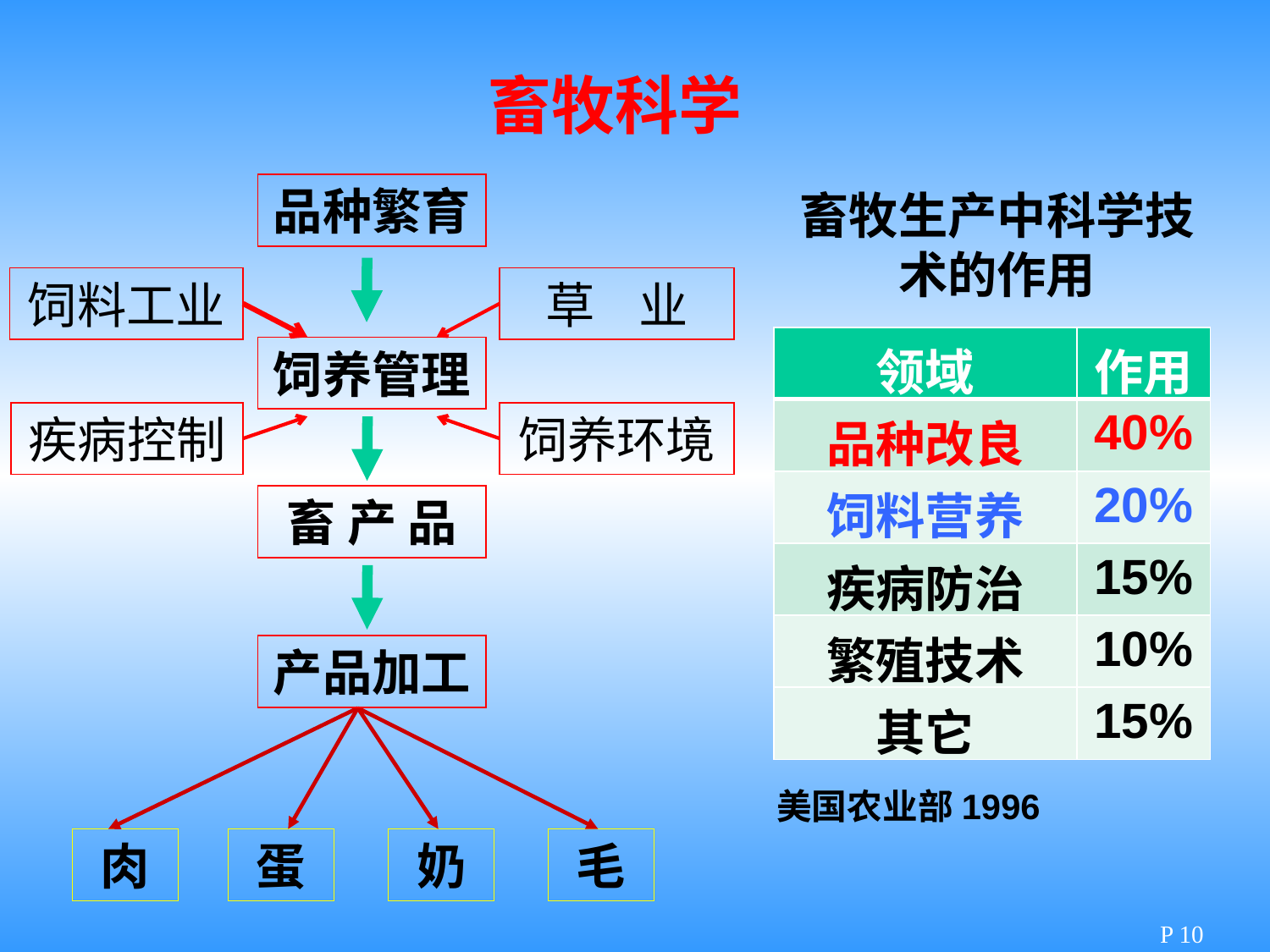

畜牧科学
品种繁育
畜牧生产中科学技术的作用

饲料工业
草    业
| 领域 | 作用 |
| --- | --- |
| 品种改良 | 40% |
| 饲料营养 | 20% |
| 疾病防治 | 15% |
| 繁殖技术 | 10% |
| 其它 | 15% |
饲养管理
饲养环境
疾病控制

畜 产 品

产品加工

美国农业部1996
肉
蛋
奶
毛
P 10